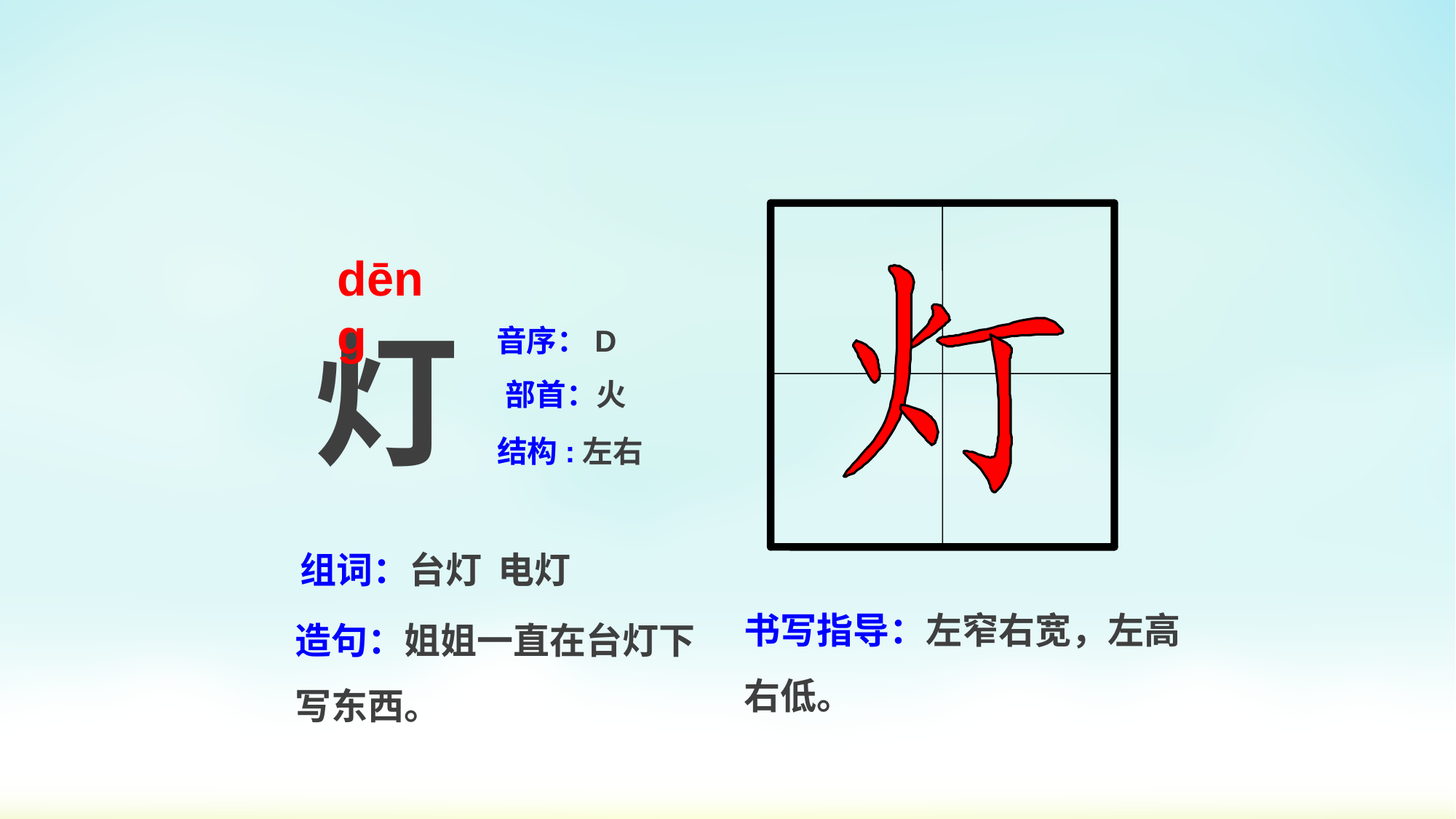

dēng

灯

音序：D

部首：火

结构:左右
组词：台灯  电灯
书写指导：左窄右宽，左高右低。
造句：姐姐一直在台灯下写东西。